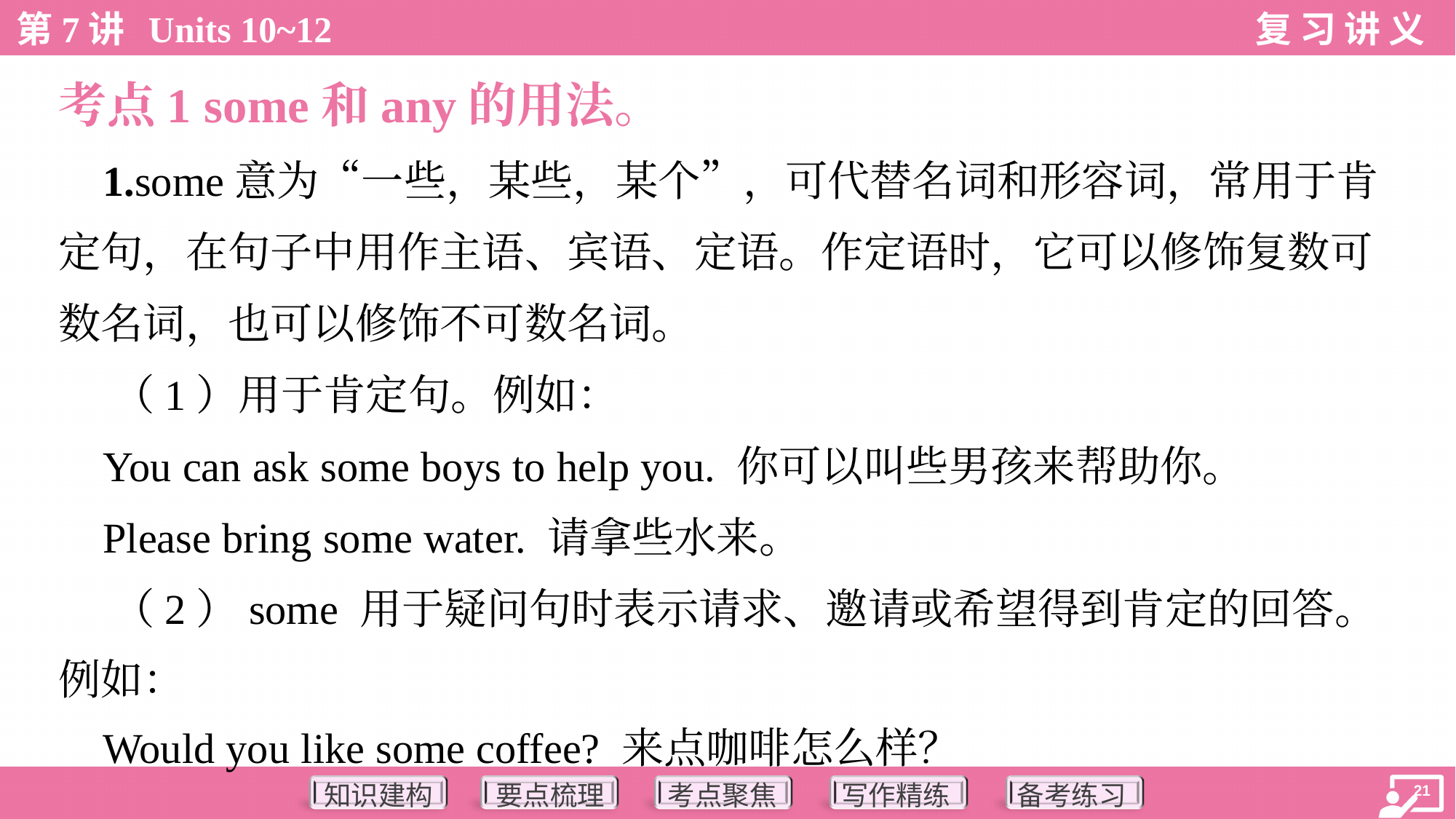

考点1 some和any的用法。
    1.some意为“一些，某些，某个”，可代替名词和形容词，常用于肯
定句，在句子中用作主语、宾语、定语。作定语时，它可以修饰复数可
数名词，也可以修饰不可数名词。
    （1）用于肯定句。例如：
    You can ask some boys to help you. 你可以叫些男孩来帮助你。
    Please bring some water. 请拿些水来。
    （2）some 用于疑问句时表示请求、邀请或希望得到肯定的回答。
例如：
    Would you like some coffee? 来点咖啡怎么样？